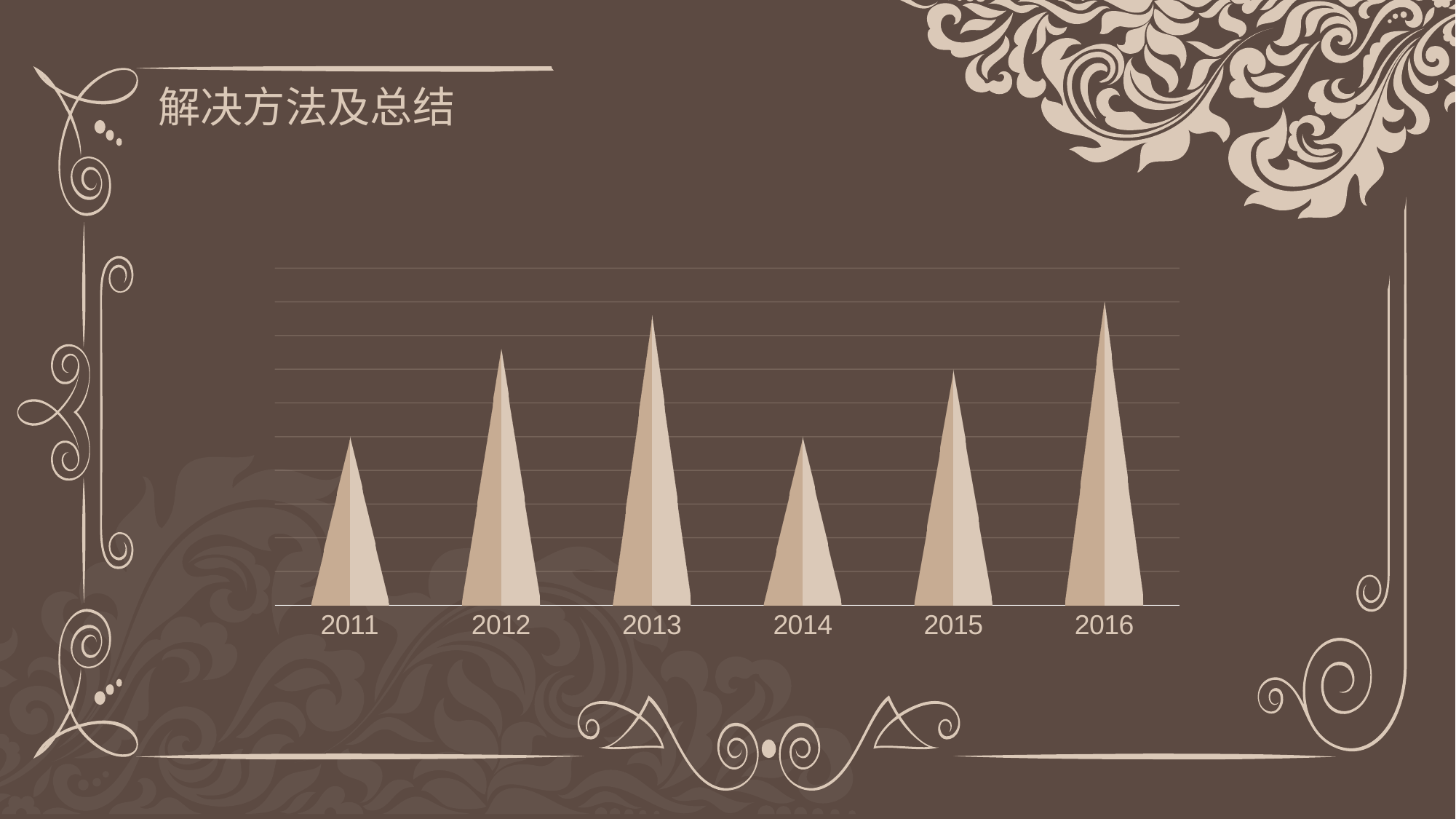

解决方法及总结

### Chart

| Category | 系列 1 |
|---|---|
| 2011 | 2.5 |
| 2012 | 3.8 |
| 2013 | 4.3 |
| 2014 | 2.5 |
| 2015 | 3.5 |
| 2016 | 4.5 |